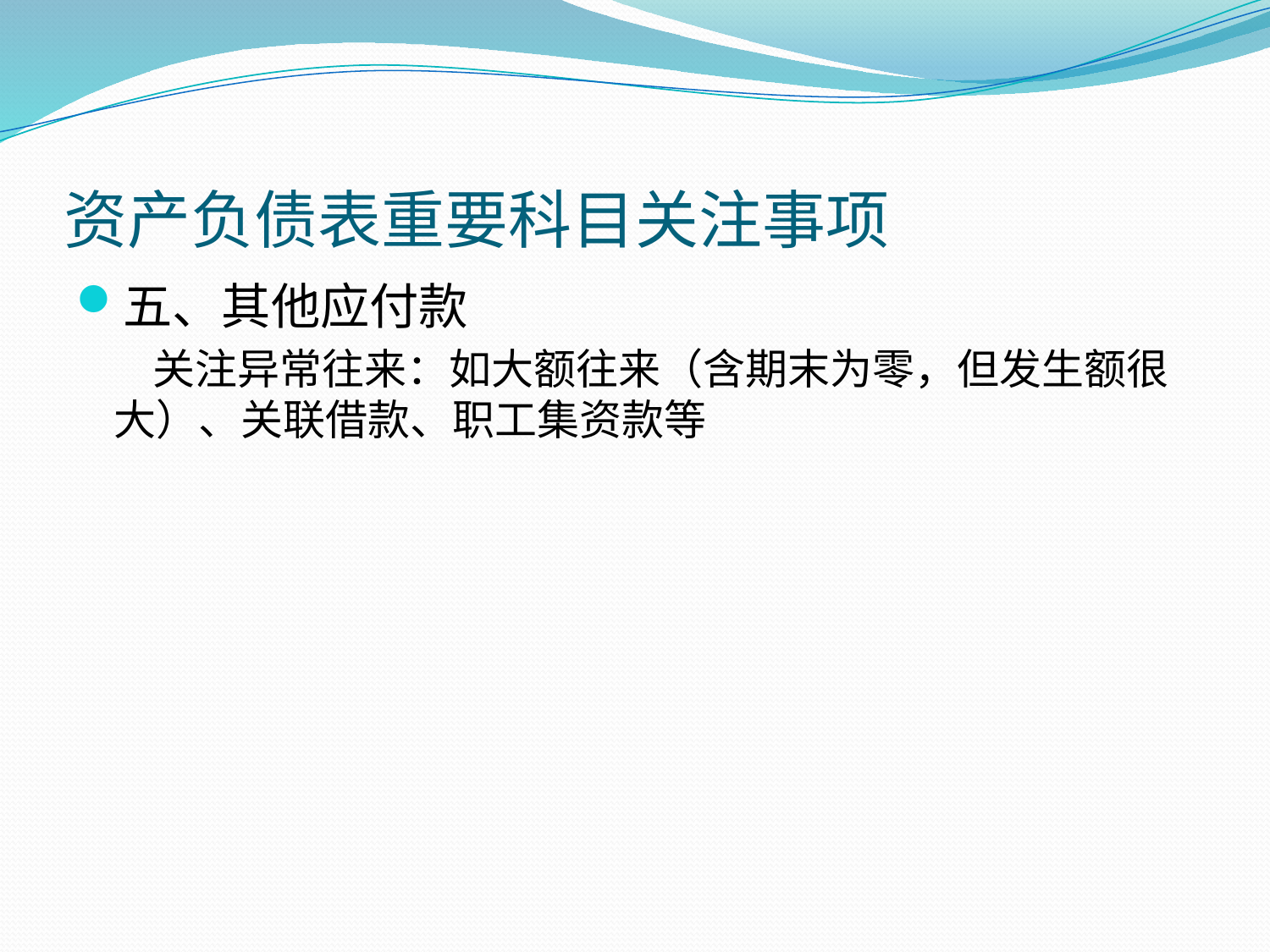

# 资产负债表重要科目关注事项
五、其他应付款
       关注异常往来：如大额往来（含期末为零，但发生额很大）、关联借款、职工集资款等